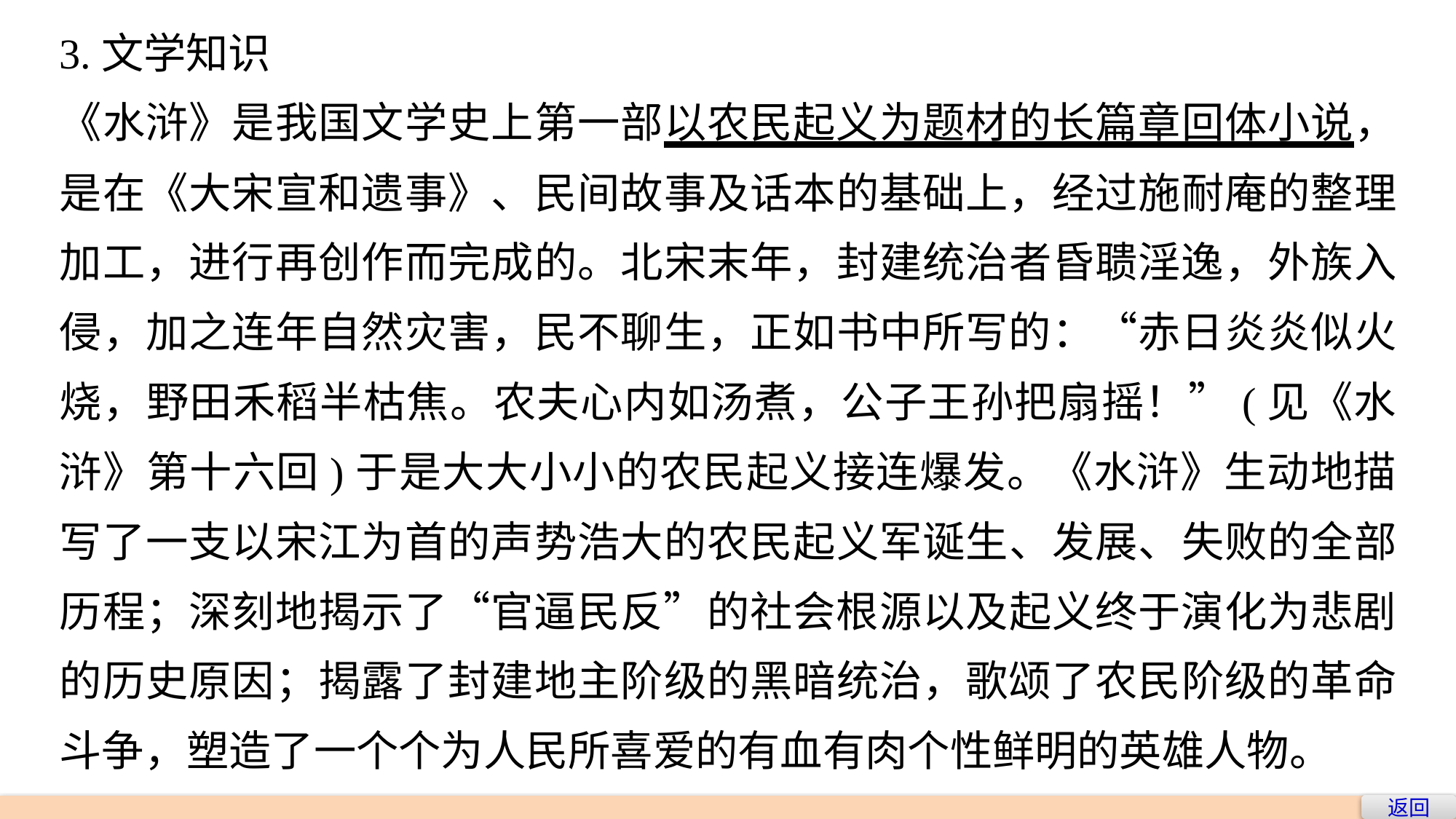

3.文学知识
《水浒》是我国文学史上第一部以农民起义为题材的长篇章回体小说，是在《大宋宣和遗事》、民间故事及话本的基础上，经过施耐庵的整理加工，进行再创作而完成的。北宋末年，封建统治者昏聩淫逸，外族入侵，加之连年自然灾害，民不聊生，正如书中所写的：“赤日炎炎似火烧，野田禾稻半枯焦。农夫心内如汤煮，公子王孙把扇摇！”(见《水浒》第十六回)于是大大小小的农民起义接连爆发。《水浒》生动地描写了一支以宋江为首的声势浩大的农民起义军诞生、发展、失败的全部历程；深刻地揭示了“官逼民反”的社会根源以及起义终于演化为悲剧的历史原因；揭露了封建地主阶级的黑暗统治，歌颂了农民阶级的革命斗争，塑造了一个个为人民所喜爱的有血有肉个性鲜明的英雄人物。
返回